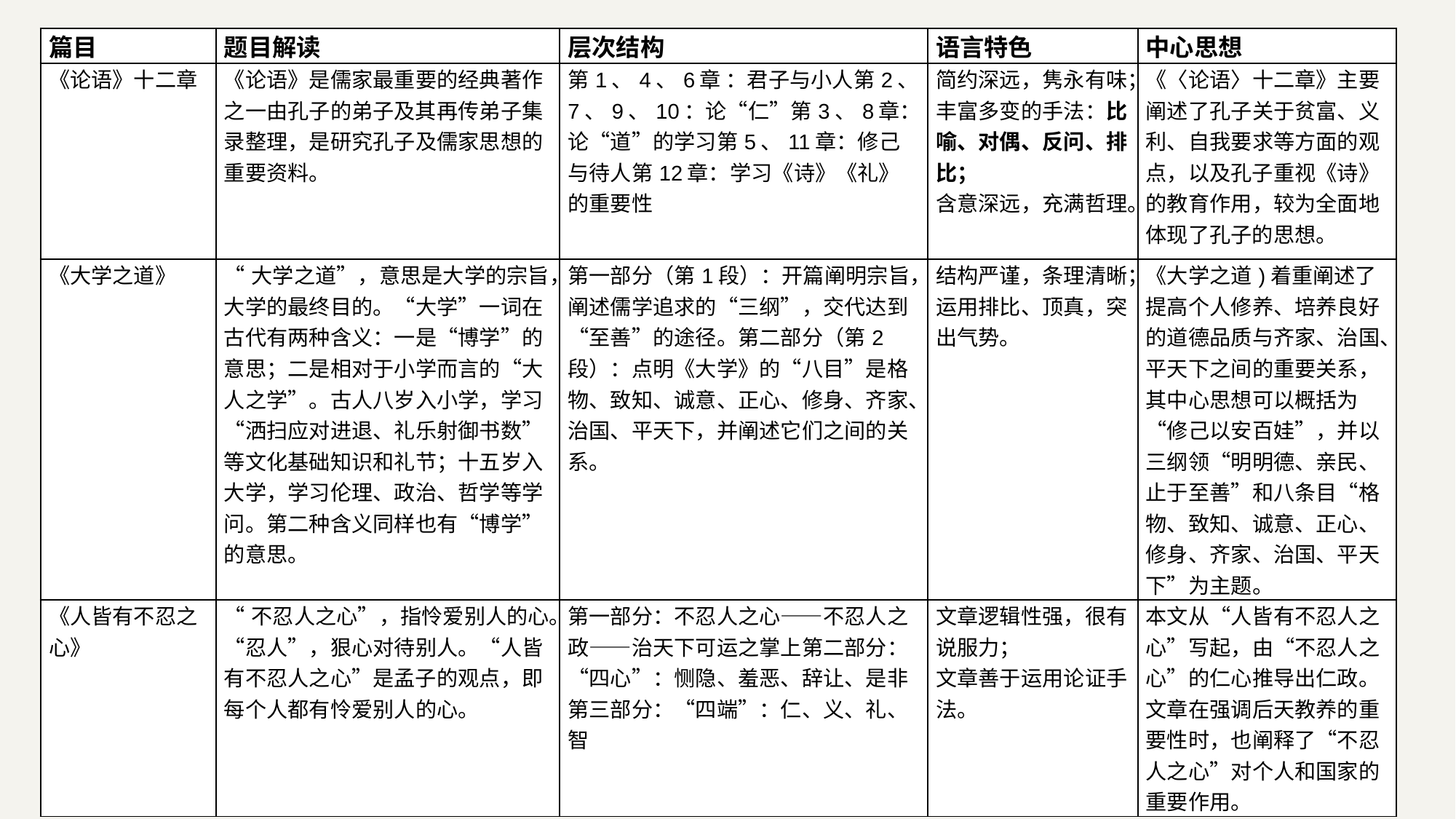

| 篇目 | 题目解读 | 层次结构 | 语言特色 | 中心思想 |
| --- | --- | --- | --- | --- |
| 《论语》十二章 | 《论语》是儒家最重要的经典著作之一由孔子的弟子及其再传弟子集录整理，是研究孔子及儒家思想的重要资料。 | 第1、4、6章 ：君子与小人第2、7、9、10：论“仁”第3、8章：论“道”的学习第5、11章：修己与待人第12章：学习《诗》《礼》的重要性 | 简约深远，隽永有味；丰富多变的手法：比喻、对偶、反问、排比； 含意深远，充满哲理。 | 《〈论语〉十二章》主要阐述了孔子关于贫富、义利、自我要求等方面的观点，以及孔子重视《诗》的教育作用，较为全面地体现了孔子的思想。 |
| 《大学之道》 | “大学之道”，意思是大学的宗旨，大学的最终目的。“大学”一词在古代有两种含义：一是“博学”的意思；二是相对于小学而言的“大人之学”。古人八岁入小学，学习“洒扫应对进退、礼乐射御书数”等文化基础知识和礼节；十五岁入大学，学习伦理、政治、哲学等学问。第二种含义同样也有“博学”的意思。 | 第一部分（第1段）：开篇阐明宗旨，阐述儒学追求的“三纲”，交代达到“至善”的途径。第二部分（第2段）：点明《大学》的“八目”是格物、致知、诚意、正心、修身、齐家、治国、平天下，并阐述它们之间的关系。 | 结构严谨，条理清晰；运用排比、顶真，突出气势。 | 《大学之道)着重阐述了提高个人修养、培养良好的道德品质与齐家、治国、平天下之间的重要关系，其中心思想可以概括为“修己以安百娃”，并以三纲领“明明德、亲民、止于至善”和八条目“格物、致知、诚意、正心、修身、齐家、治国、平天下”为主题。 |
| 《人皆有不忍之心》 | “不忍人之心”，指怜爱别人的心。“忍人”，狠心对待别人。“人皆有不忍人之心”是孟子的观点，即每个人都有怜爱别人的心。 | 第一部分：不忍人之心——不忍人之政——治天下可运之掌上第二部分：“四心”：恻隐、羞恶、辞让、是非第三部分：“四端”：仁、义、礼、智 | 文章逻辑性强，很有说服力； 文章善于运用论证手法。 | 本文从“人皆有不忍人之心”写起，由“不忍人之心”的仁心推导出仁政。文章在强调后天教养的重要性时，也阐释了“不忍人之心”对个人和国家的重要作用。 |